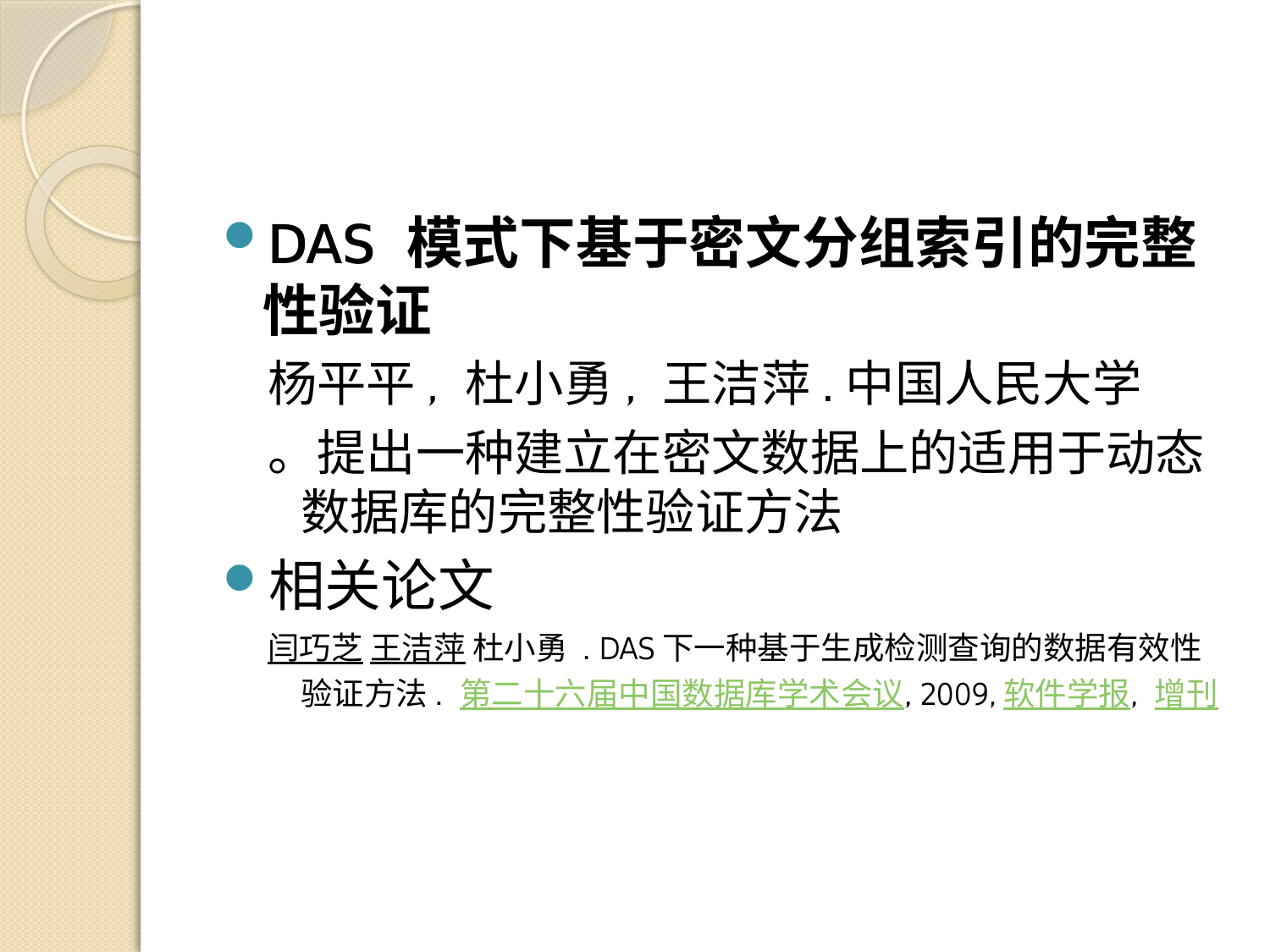

#
DAS 模式下基于密文分组索引的完整性验证
杨平平, 杜小勇, 王洁萍.中国人民大学
。提出一种建立在密文数据上的适用于动态数据库的完整性验证方法
相关论文
闫巧芝 王洁萍 杜小勇 . DAS下一种基于生成检测查询的数据有效性验证方法. 第二十六届中国数据库学术会议, 2009,软件学报, 增刊